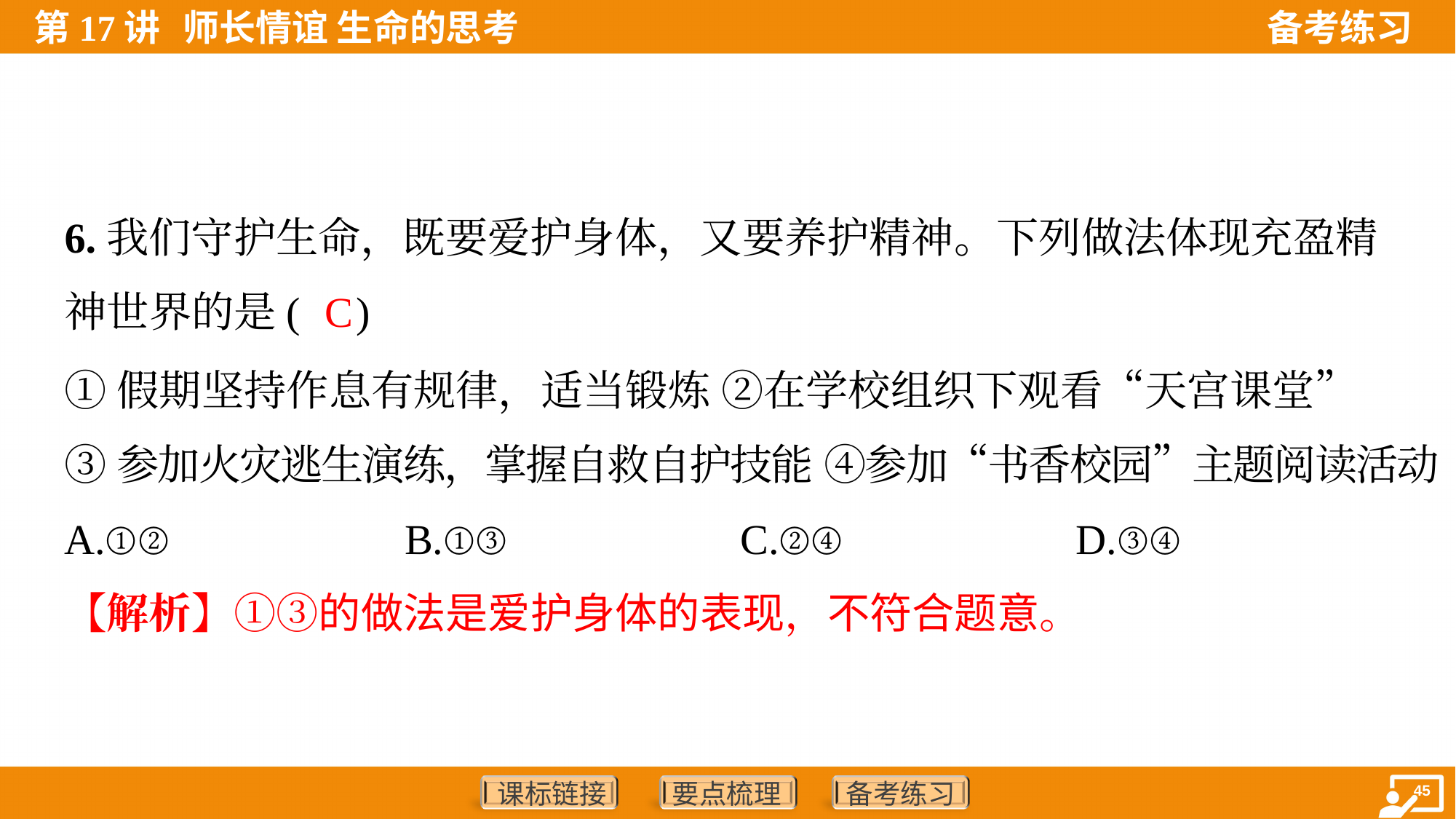

6.我们守护生命，既要爱护身体，又要养护精神。下列做法体现充盈精
神世界的是(     )
C
①假期坚持作息有规律，适当锻炼 ②在学校组织下观看“天宫课堂”
③参加火灾逃生演练，掌握自救自护技能 ④参加“书香校园”主题阅读活动
A.①②	B.①③	C.②④	D.③④
【解析】①③的做法是爱护身体的表现，不符合题意。